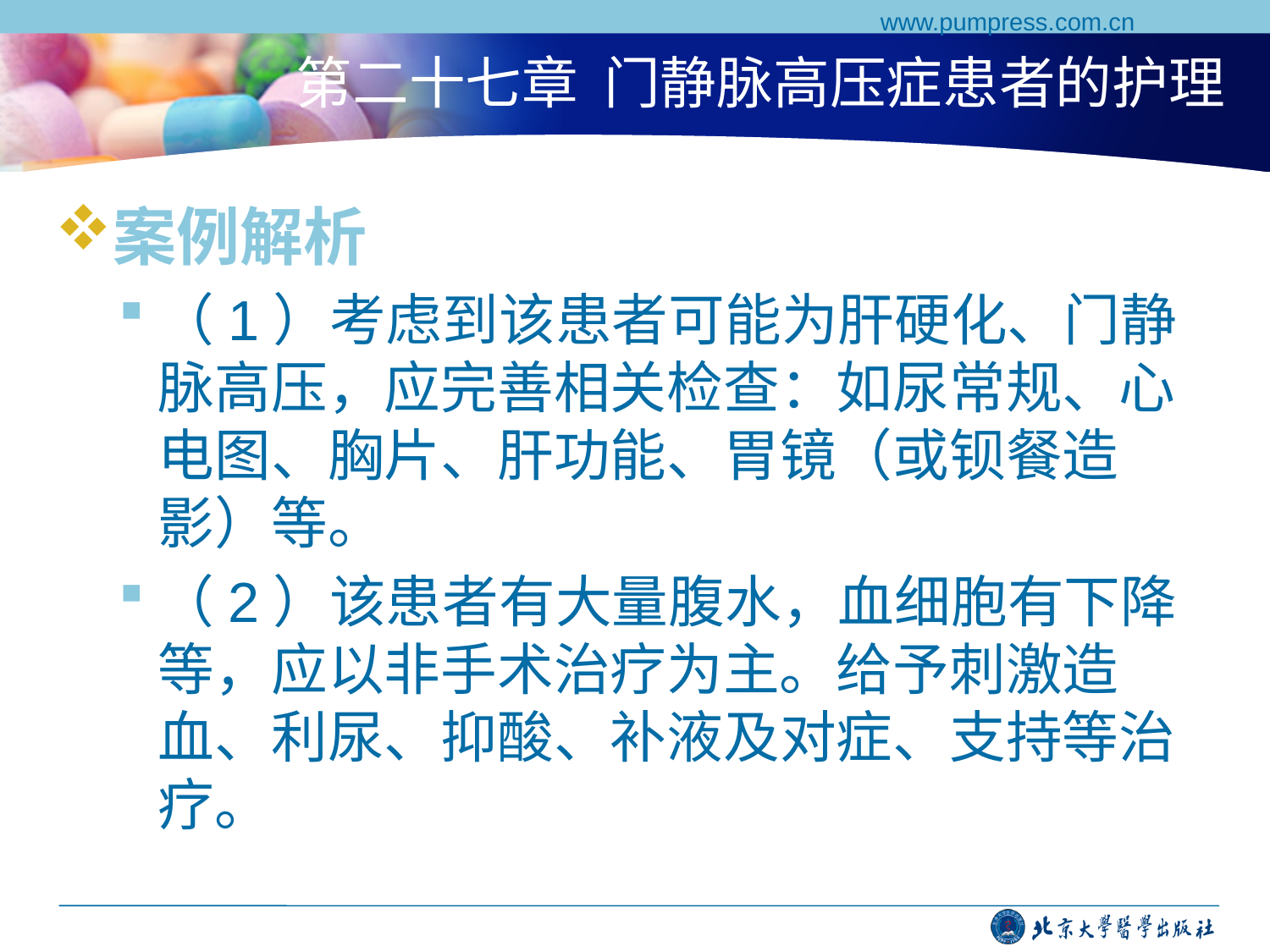

www.pumpress.com.cn
# 第二十七章  门静脉高压症患者的护理
案例解析
（1）考虑到该患者可能为肝硬化、门静脉高压，应完善相关检查：如尿常规、心电图、胸片、肝功能、胃镜（或钡餐造影）等。
（2）该患者有大量腹水，血细胞有下降等，应以非手术治疗为主。给予刺激造血、利尿、抑酸、补液及对症、支持等治疗。